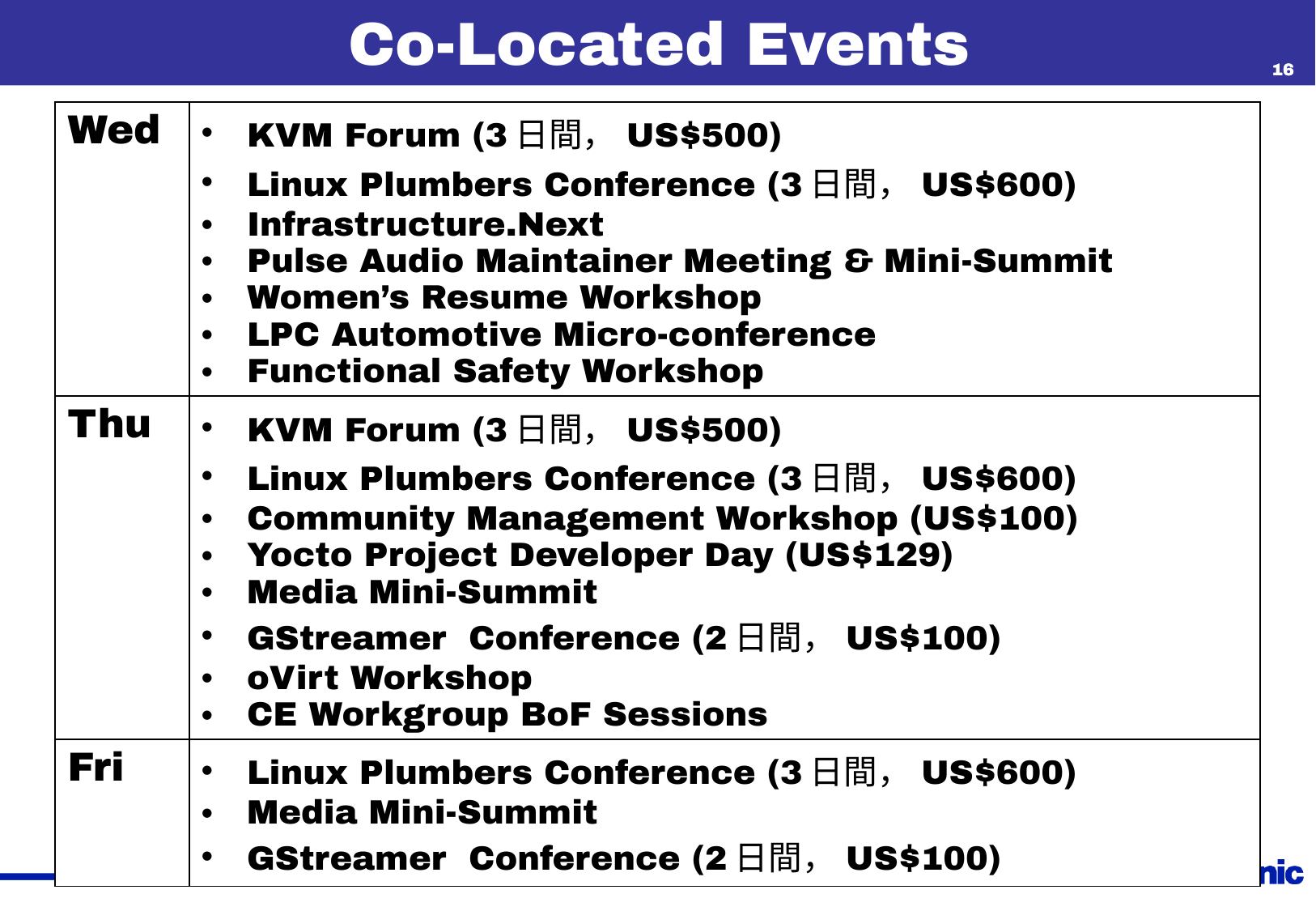

# Co-Located Events
16
16
| Wed | KVM Forum (3日間，US$500) Linux Plumbers Conference (3日間，US$600) Infrastructure.Next Pulse Audio Maintainer Meeting & Mini-Summit Women’s Resume Workshop LPC Automotive Micro-conference Functional Safety Workshop |
| --- | --- |
| Thu | KVM Forum (3日間，US$500) Linux Plumbers Conference (3日間，US$600) Community Management Workshop (US$100) Yocto Project Developer Day (US$129) Media Mini-Summit GStreamer Conference (2日間，US$100) oVirt Workshop CE Workgroup BoF Sessions |
| Fri | Linux Plumbers Conference (3日間，US$600) Media Mini-Summit GStreamer Conference (2日間，US$100) |